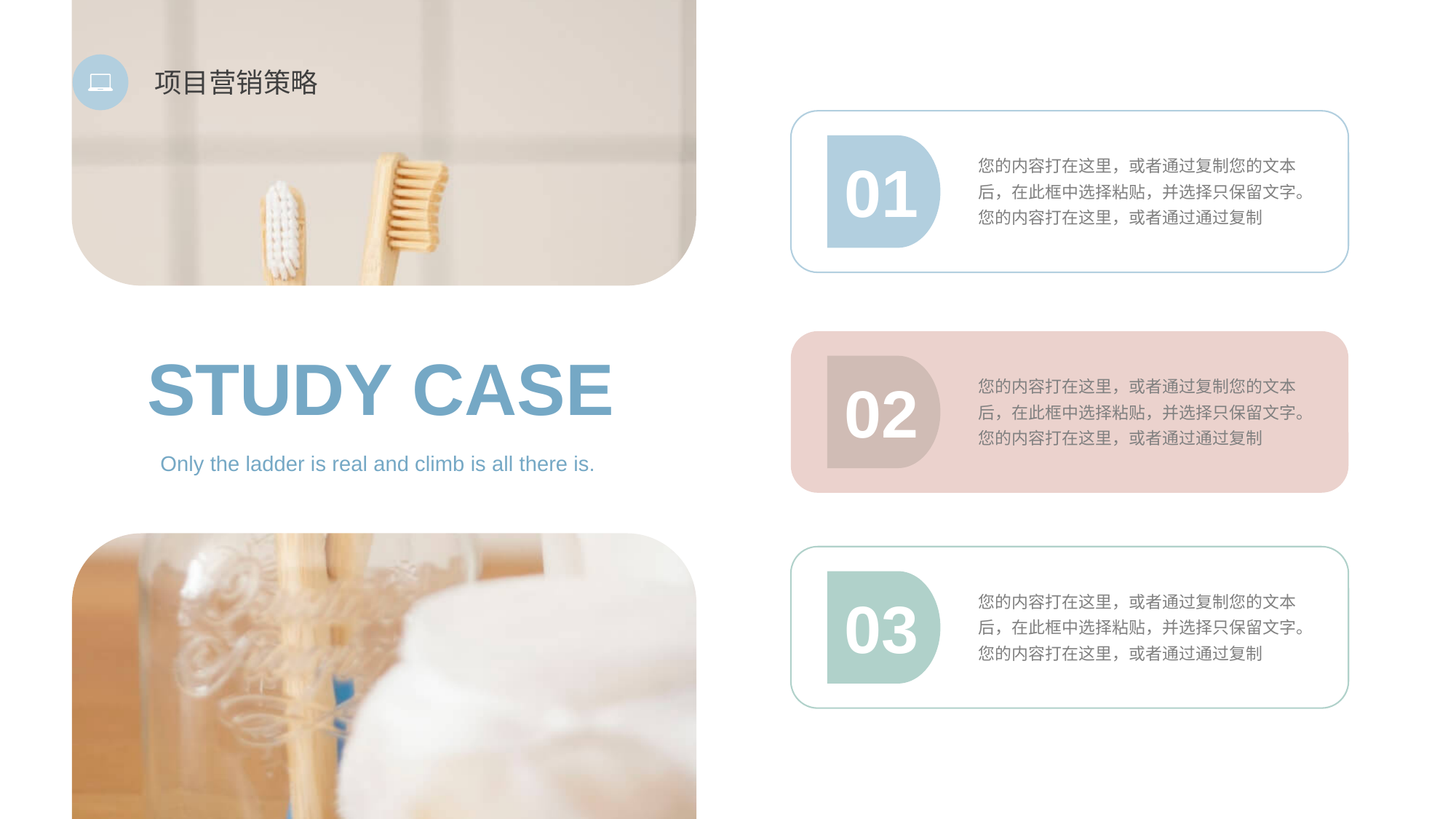

项目营销策略

01
您的内容打在这里，或者通过复制您的文本后，在此框中选择粘贴，并选择只保留文字。您的内容打在这里，或者通过通过复制

02
您的内容打在这里，或者通过复制您的文本后，在此框中选择粘贴，并选择只保留文字。您的内容打在这里，或者通过通过复制
STUDY CASE
Only the ladder is real and climb is all there is.

03
您的内容打在这里，或者通过复制您的文本后，在此框中选择粘贴，并选择只保留文字。您的内容打在这里，或者通过通过复制